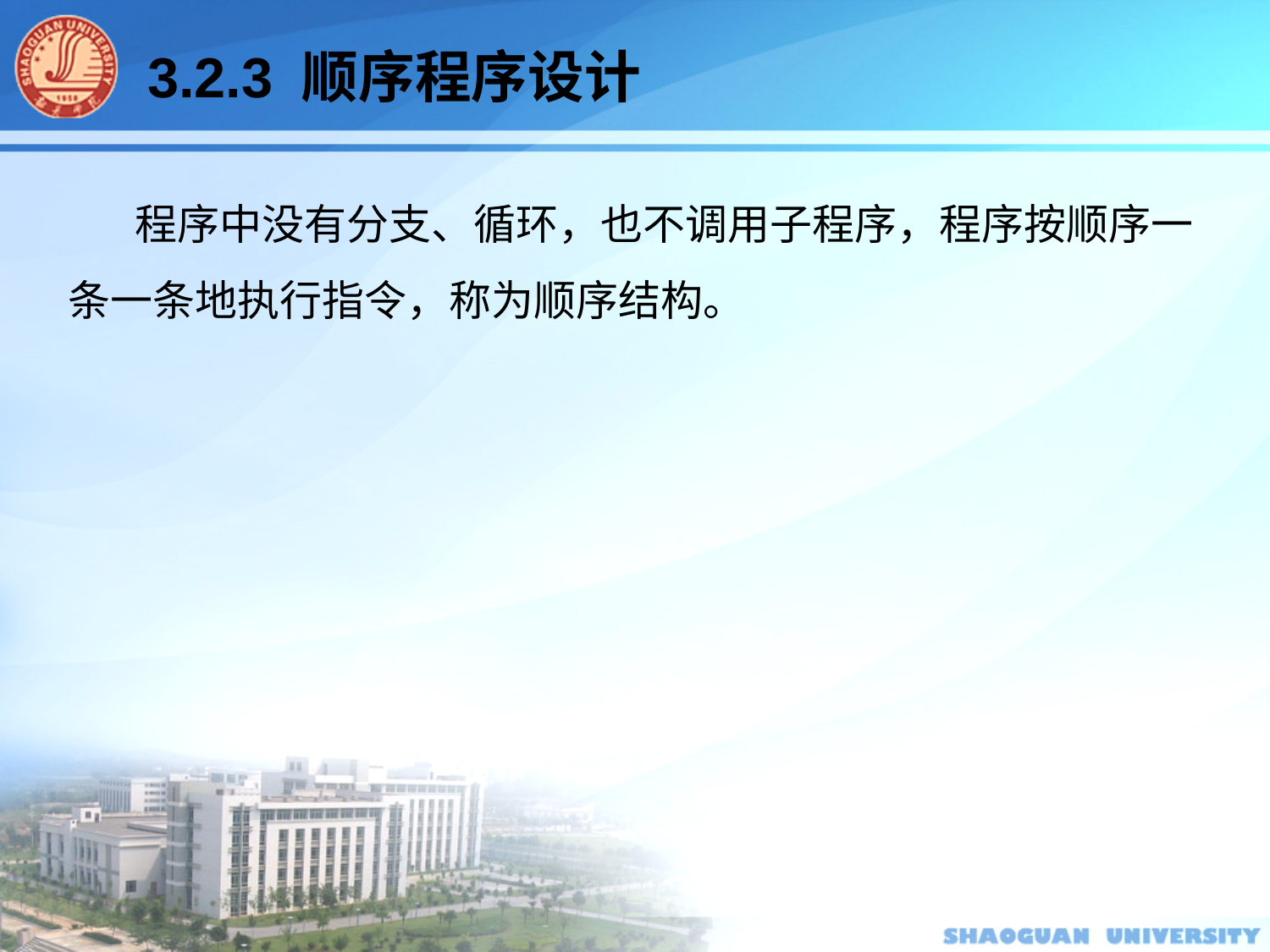

3.2.3 顺序程序设计
      程序中没有分支、循环，也不调用子程序，程序按顺序一条一条地执行指令，称为顺序结构。